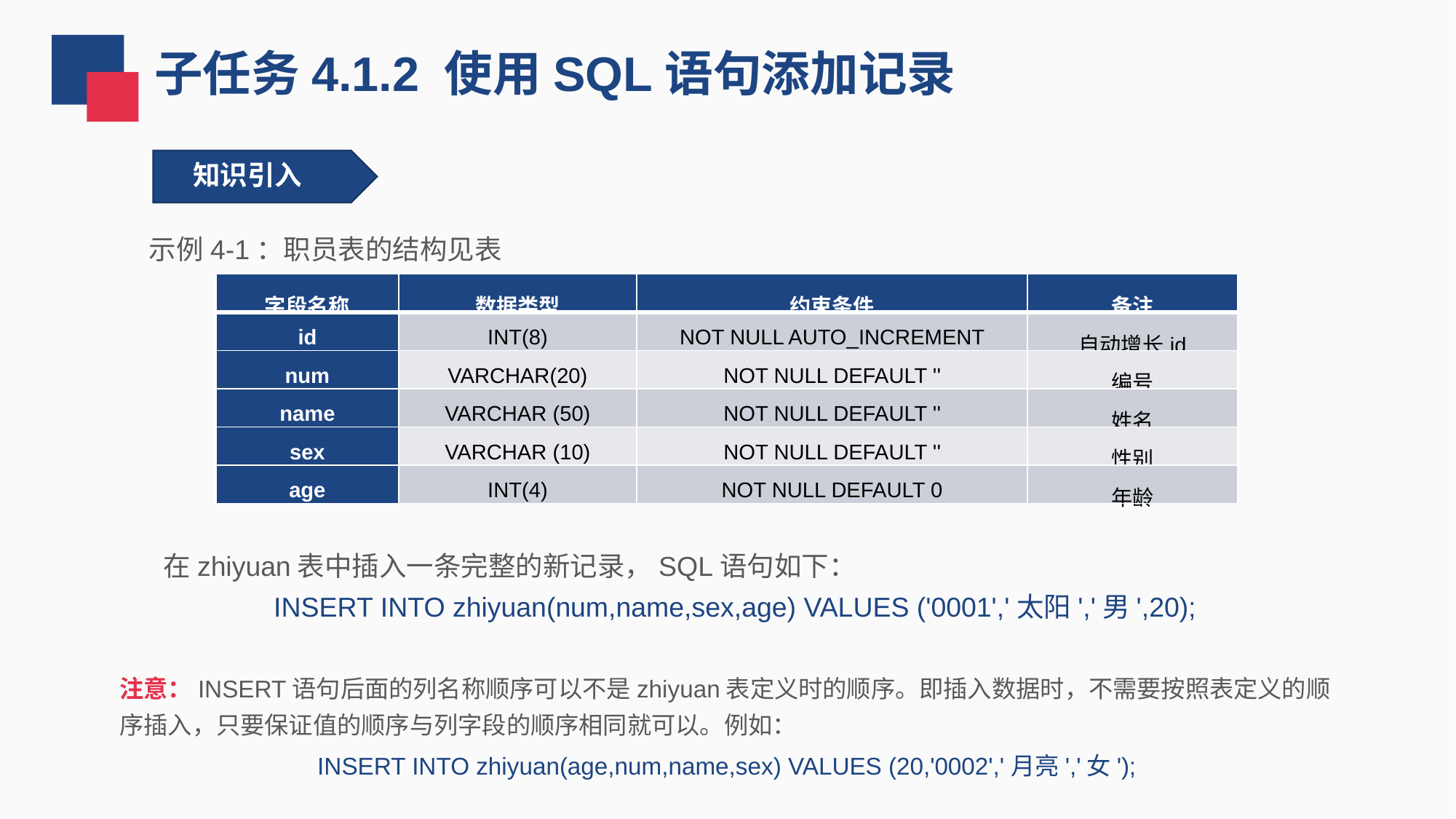

子任务4.1.2 使用SQL语句添加记录

知识引入
示例4-1：职员表的结构见表
| 字段名称 | 数据类型 | 约束条件 | 备注 |
| --- | --- | --- | --- |
| id | INT(8) | NOT NULL AUTO\_INCREMENT | 自动增长id |
| num | VARCHAR(20) | NOT NULL DEFAULT '' | 编号 |
| name | VARCHAR (50) | NOT NULL DEFAULT '' | 姓名 |
| sex | VARCHAR (10) | NOT NULL DEFAULT '' | 性别 |
| age | INT(4) | NOT NULL DEFAULT 0 | 年龄 |
在zhiyuan表中插入一条完整的新记录，SQL语句如下：
INSERT INTO zhiyuan(num,name,sex,age) VALUES ('0001','太阳','男',20);
注意：INSERT语句后面的列名称顺序可以不是zhiyuan表定义时的顺序。即插入数据时，不需要按照表定义的顺序插入，只要保证值的顺序与列字段的顺序相同就可以。例如：
INSERT INTO zhiyuan(age,num,name,sex) VALUES (20,'0002','月亮','女');